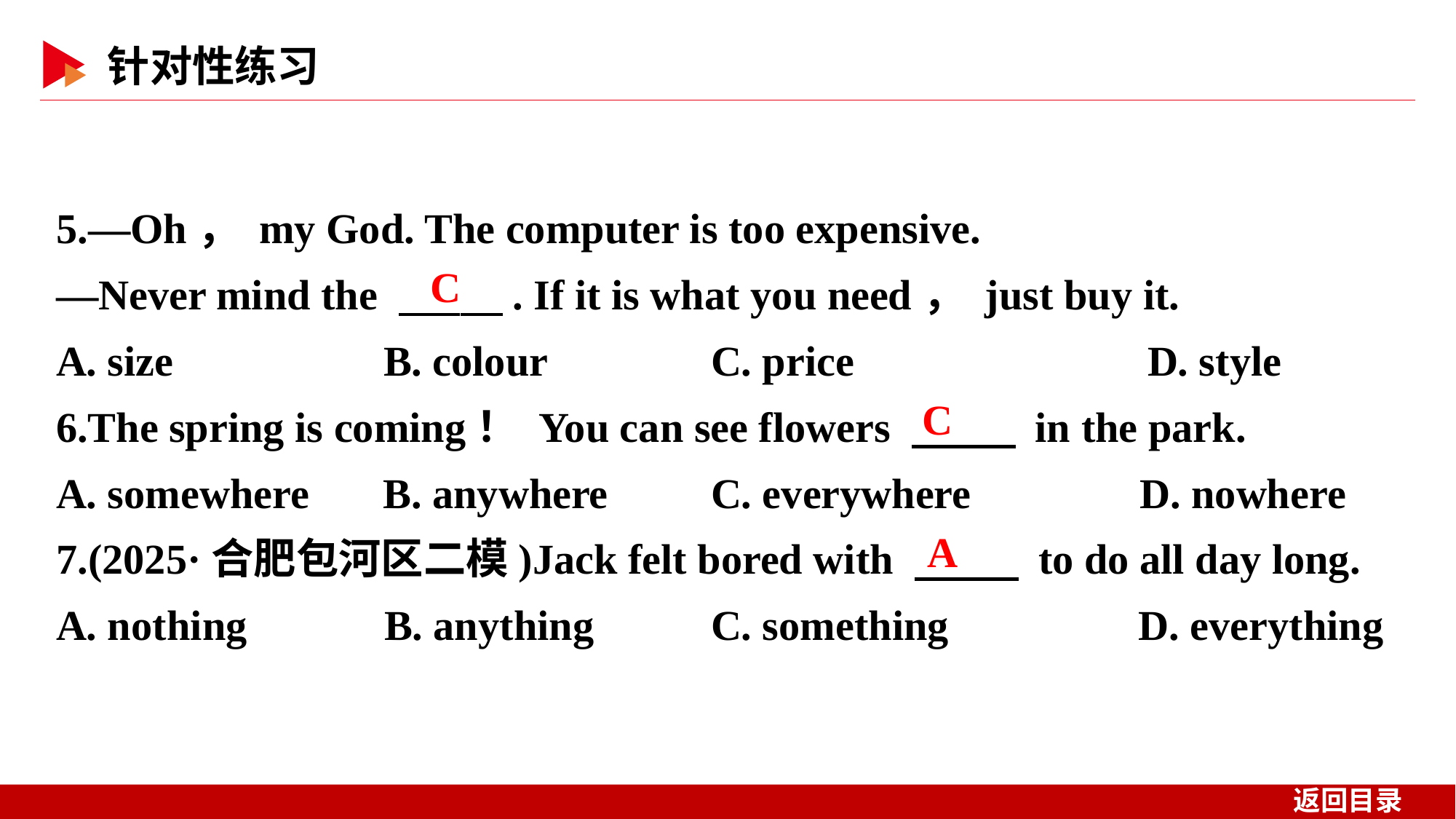

5.—Oh， my God. The computer is too expensive.
—Never mind the 　  　. If it is what you need， just buy it.
A. size                	B. colour		C. price                		D. style
6.The spring is coming！ You can see flowers 　  　 in the park.
A. somewhere       B. anywhere	C. everywhere                D. nowhere
7.(2025·合肥包河区二模)Jack felt bored with 　  　 to do all day long.
A. nothing             B. anything		C. something                  D. everything
C
C
A